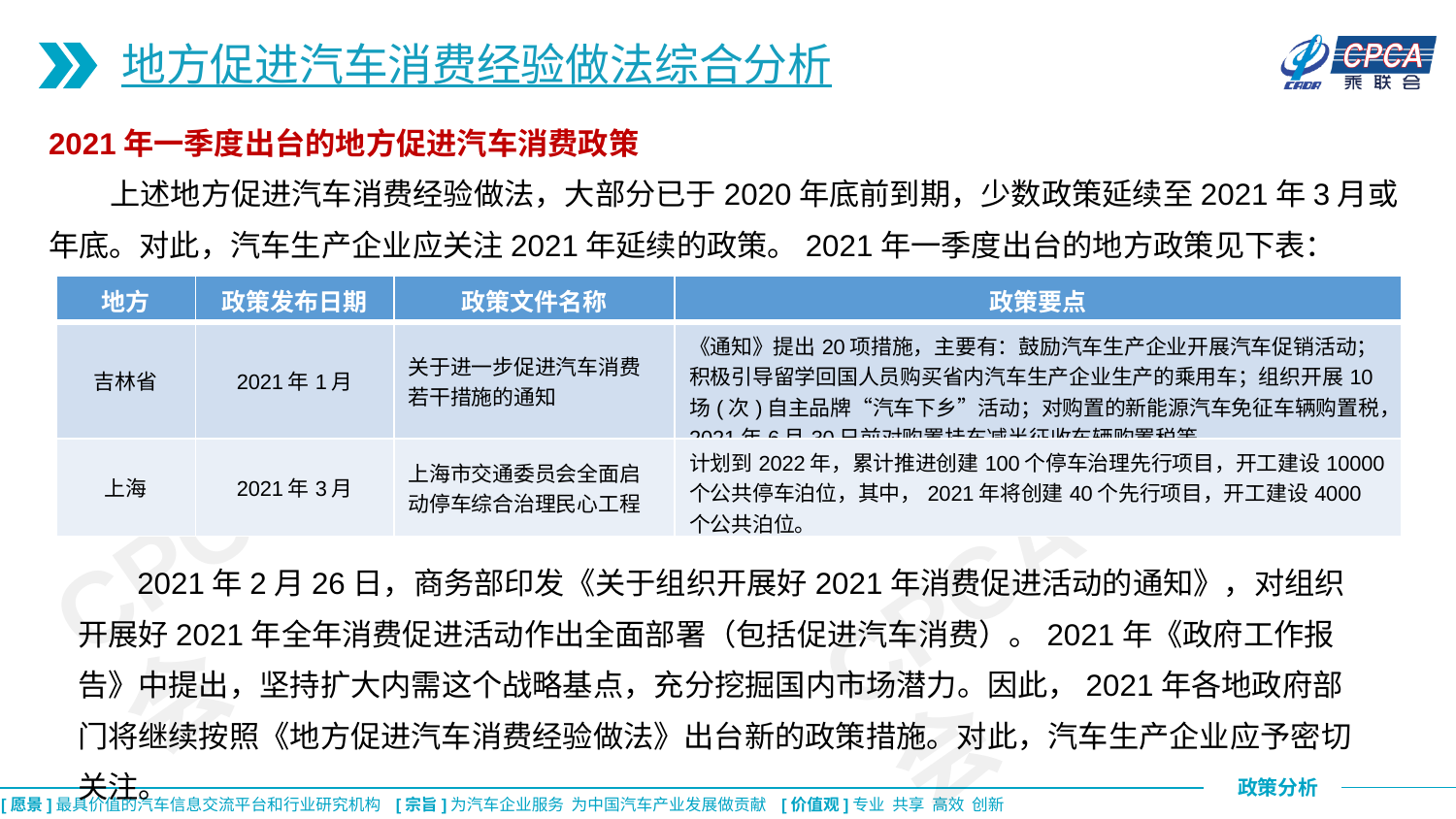

地方促进汽车消费经验做法综合分析
2021年一季度出台的地方促进汽车消费政策
        上述地方促进汽车消费经验做法，大部分已于2020年底前到期，少数政策延续至2021年3月或年底。对此，汽车生产企业应关注2021年延续的政策。2021年一季度出台的地方政策见下表：
| 地方 | 政策发布日期 | 政策文件名称 | 政策要点 |
| --- | --- | --- | --- |
| 吉林省 | 2021年1月 | 关于进一步促进汽车消费若干措施的通知 | 《通知》提出20项措施，主要有：鼓励汽车生产企业开展汽车促销活动；积极引导留学回国人员购买省内汽车生产企业生产的乘用车；组织开展10场(次)自主品牌“汽车下乡”活动；对购置的新能源汽车免征车辆购置税，2021年6月30日前对购置挂车减半征收车辆购置税等。 |
| 上海 | 2021年3月 | 上海市交通委员会全面启动停车综合治理民心工程 | 计划到2022年，累计推进创建100个停车治理先行项目，开工建设10000个公共停车泊位，其中，2021年将创建40个先行项目，开工建设4000个公共泊位。 |
CPCA乘联会
CPCA乘联会
       2021年2月26日，商务部印发《关于组织开展好2021年消费促进活动的通知》，对组织开展好2021年全年消费促进活动作出全面部署（包括促进汽车消费）。2021年《政府工作报告》中提出，坚持扩大内需这个战略基点，充分挖掘国内市场潜力。因此，2021年各地政府部门将继续按照《地方促进汽车消费经验做法》出台新的政策措施。对此，汽车生产企业应予密切关注。